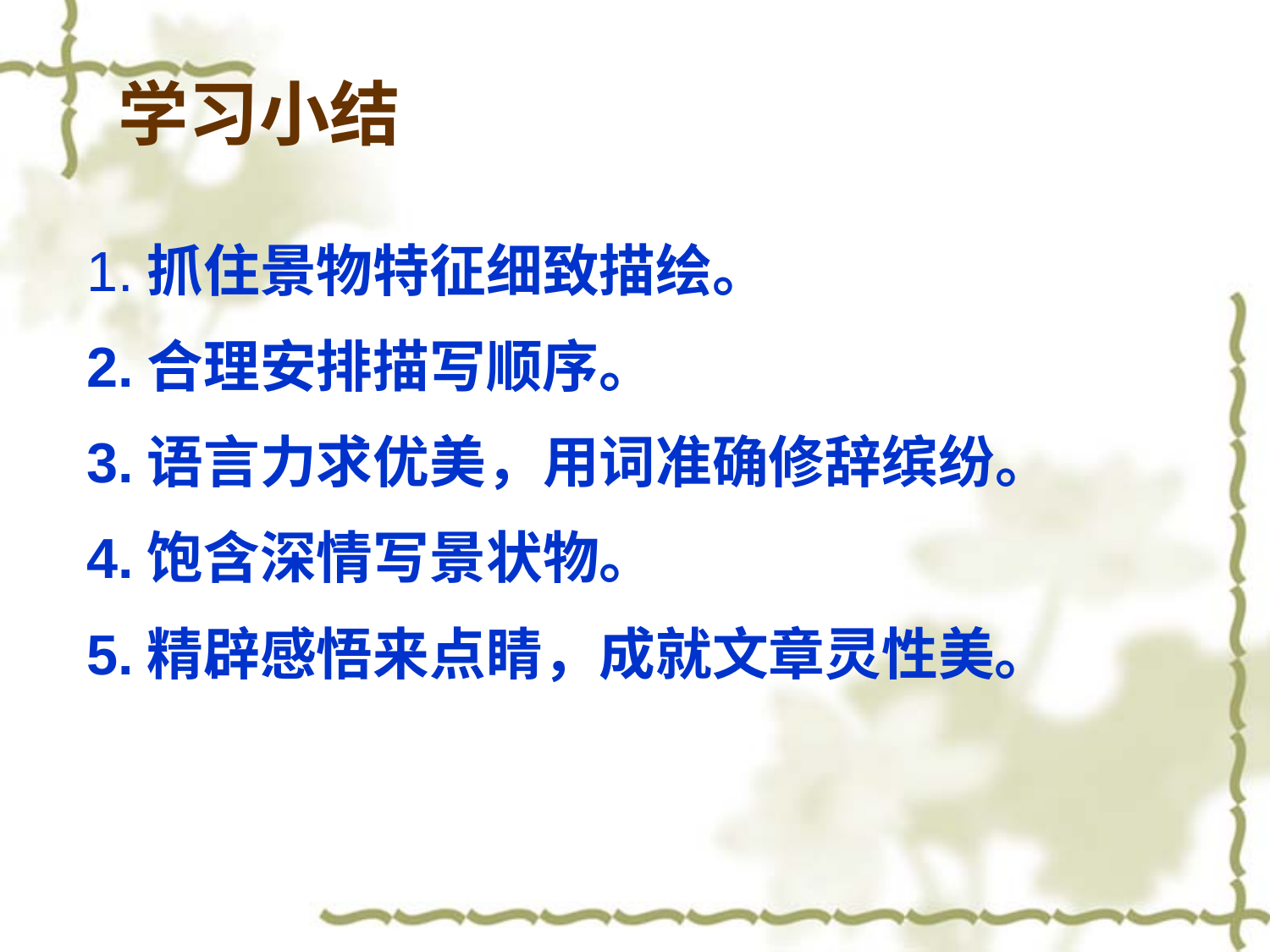

学习小结
1.抓住景物特征细致描绘。
2.合理安排描写顺序。
3.语言力求优美，用词准确修辞缤纷。
4.饱含深情写景状物。
5.精辟感悟来点睛，成就文章灵性美。